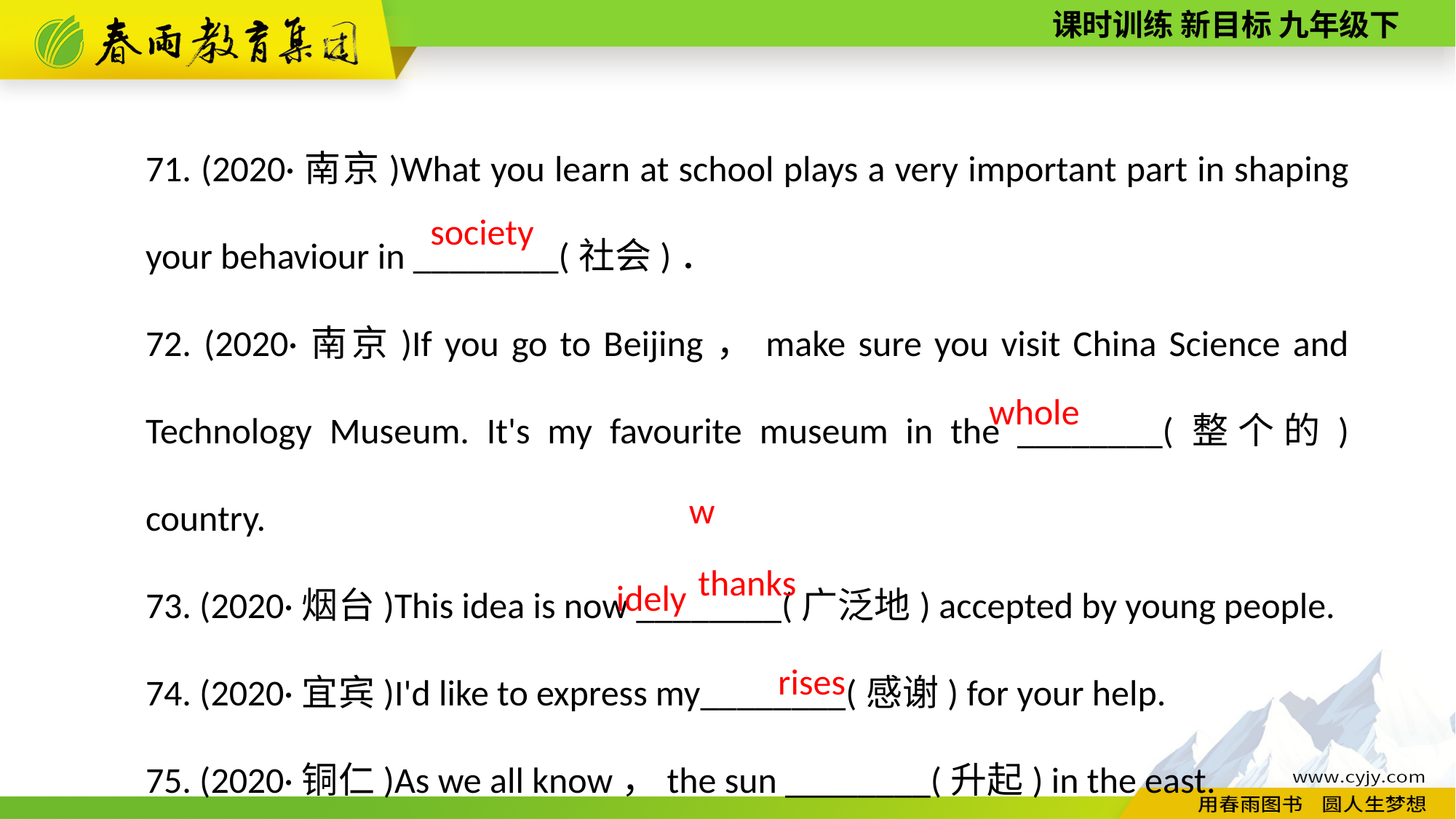

71. (2020·南京)What you learn at school plays a very important part in shaping your behaviour in ________(社会)．
72. (2020·南京)If you go to Beijing，make sure you visit China Science and Technology Museum. It's my favourite museum in the ________(整个的) country.
73. (2020·烟台)This idea is now ________(广泛地) accepted by young people.
74. (2020·宜宾)I'd like to express my________(感谢) for your help.
75. (2020·铜仁)As we all know，the sun ________(升起) in the east.
society
whole
widely
thanks
rises